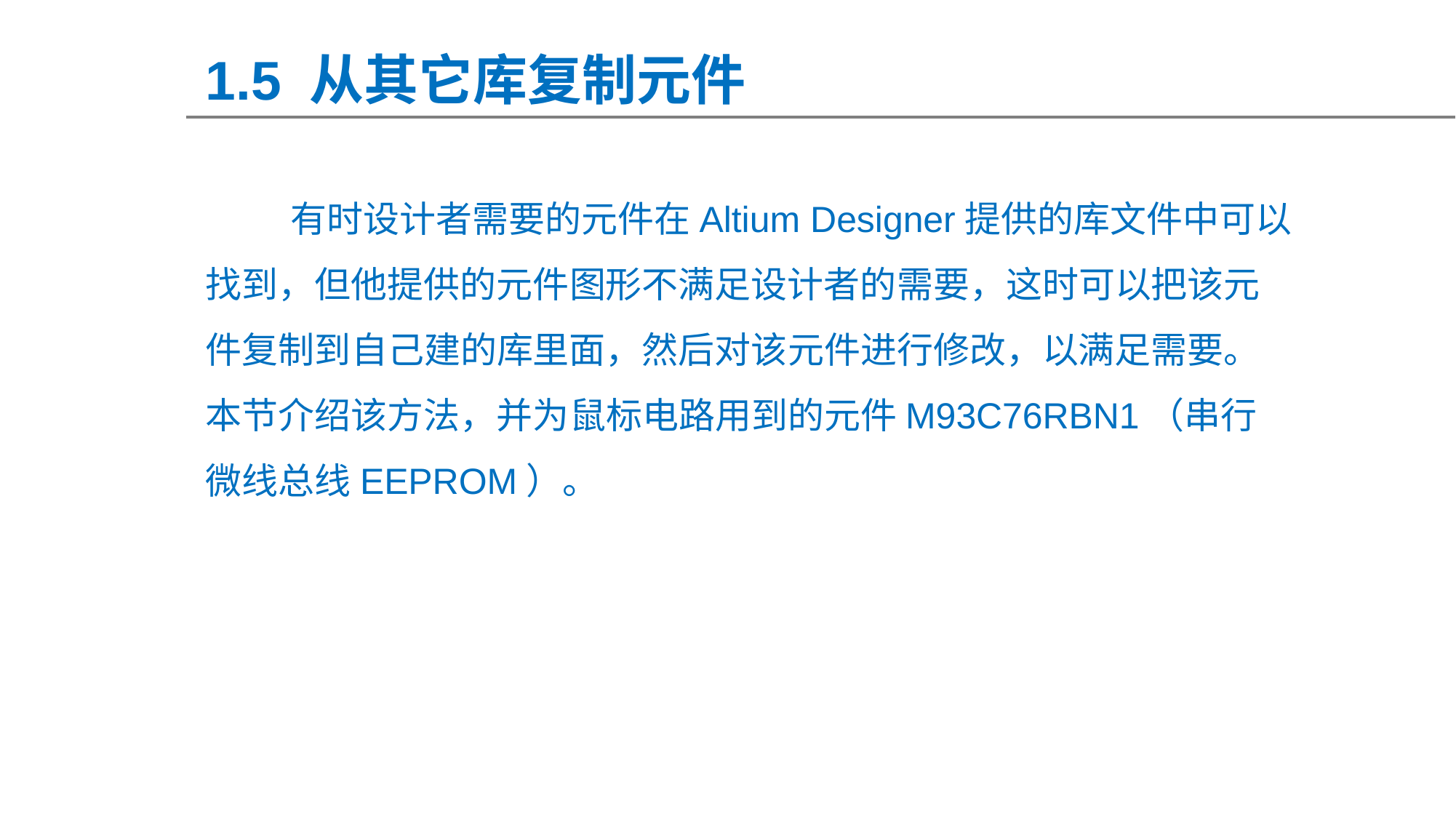

1.5 从其它库复制元件
有时设计者需要的元件在Altium Designer提供的库文件中可以找到，但他提供的元件图形不满足设计者的需要，这时可以把该元件复制到自己建的库里面，然后对该元件进行修改，以满足需要。本节介绍该方法，并为鼠标电路用到的元件M93C76RBN1（串行微线总线EEPROM）。